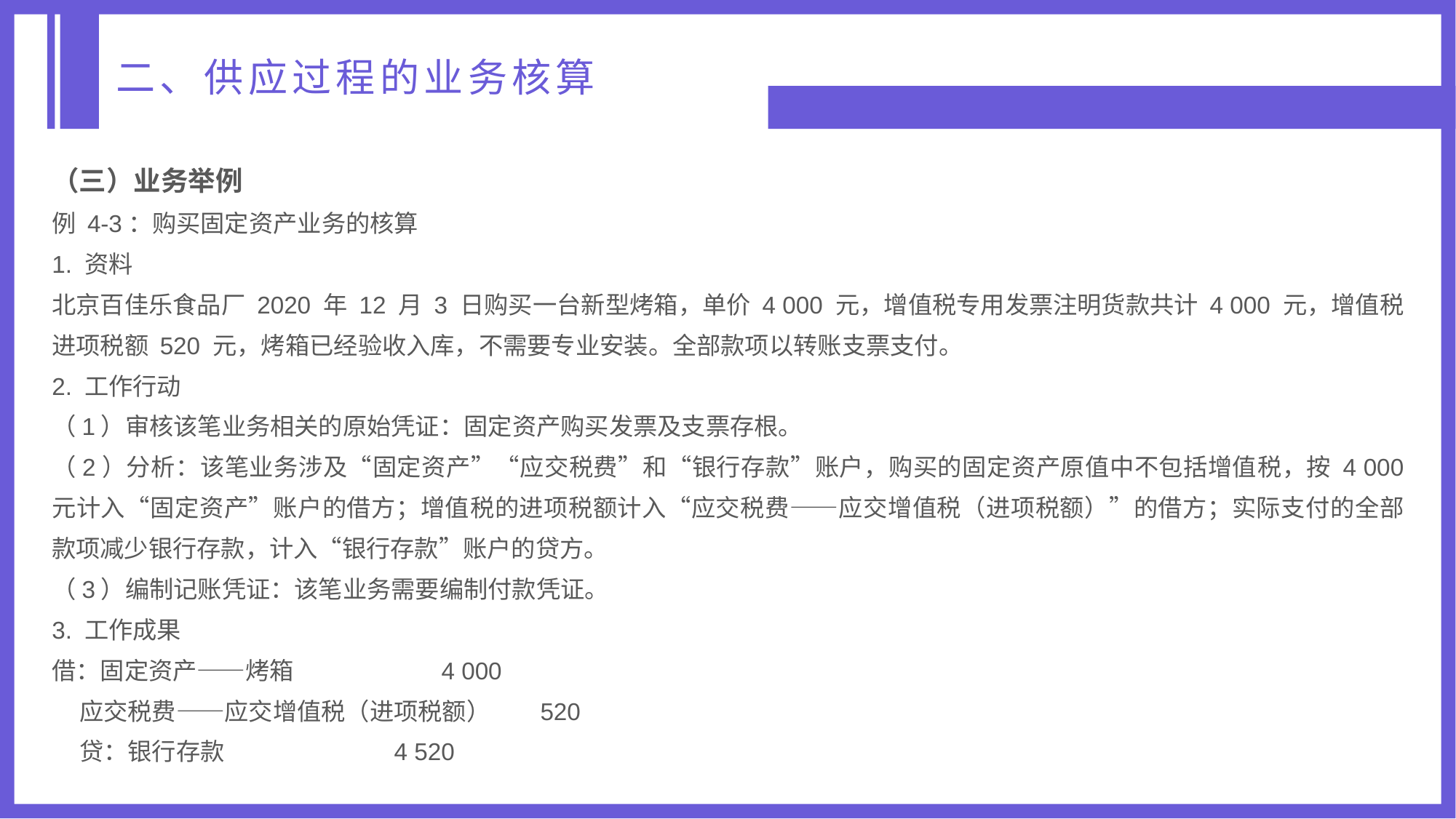

二、供应过程的业务核算
（三）业务举例
例 4-3：购买固定资产业务的核算
1. 资料
北京百佳乐食品厂 2020 年 12 月 3 日购买一台新型烤箱，单价 4 000 元，增值税专用发票注明货款共计 4 000 元，增值税进项税额 520 元，烤箱已经验收入库，不需要专业安装。全部款项以转账支票支付。
2. 工作行动
（1）审核该笔业务相关的原始凭证：固定资产购买发票及支票存根。
（2）分析：该笔业务涉及“固定资产”“应交税费”和“银行存款”账户，购买的固定资产原值中不包括增值税，按 4 000 元计入“固定资产”账户的借方；增值税的进项税额计入“应交税费——应交增值税（进项税额）”的借方；实际支付的全部款项减少银行存款，计入“银行存款”账户的贷方。
（3）编制记账凭证：该笔业务需要编制付款凭证。
3. 工作成果
借：固定资产——烤箱                          4 000
    应交税费——应交增值税（进项税额）        520
    贷：银行存款                              4 520